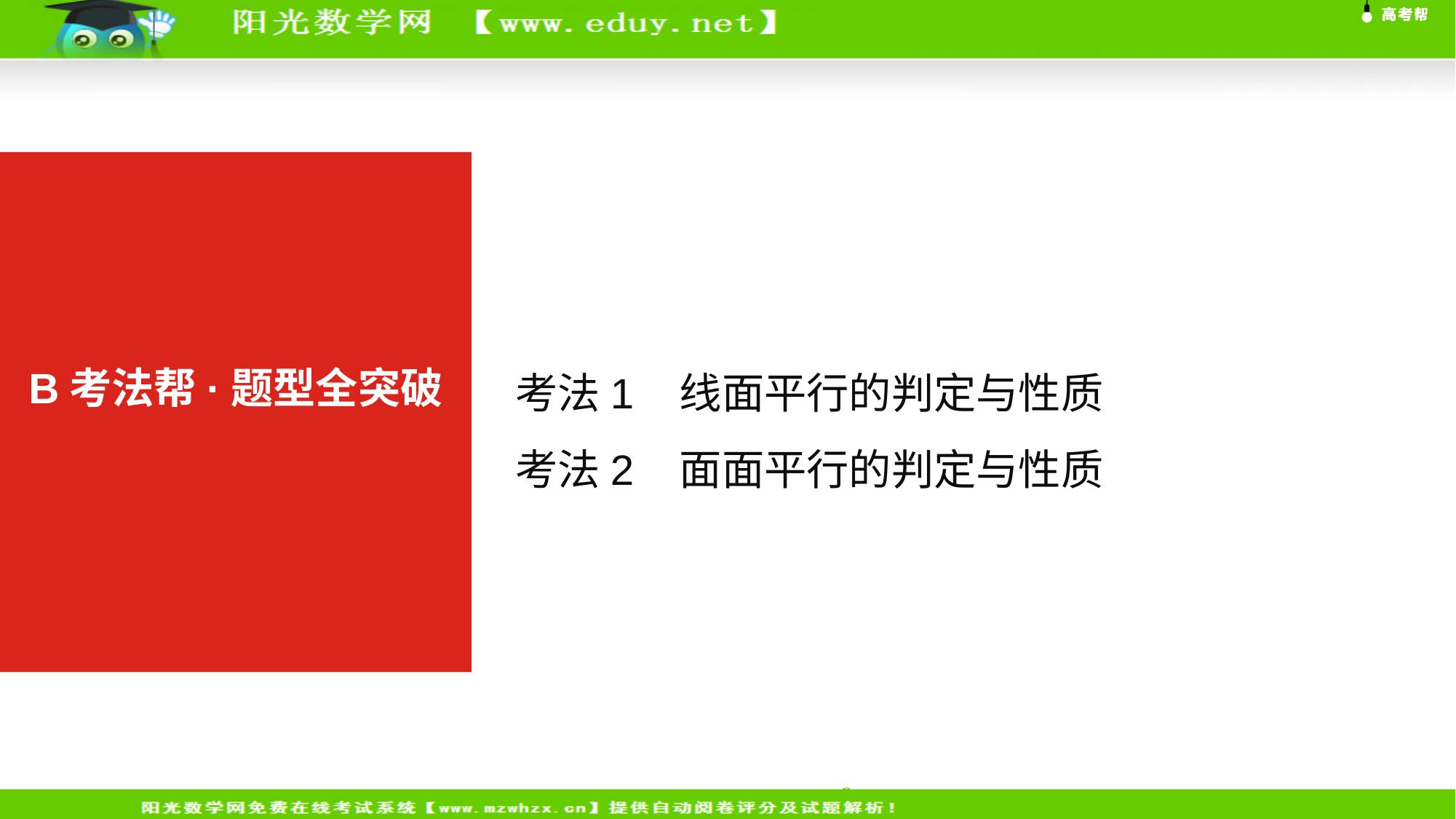

B考法帮·题型全突破

考法1   线面平行的判定与性质
考法2   面面平行的判定与性质